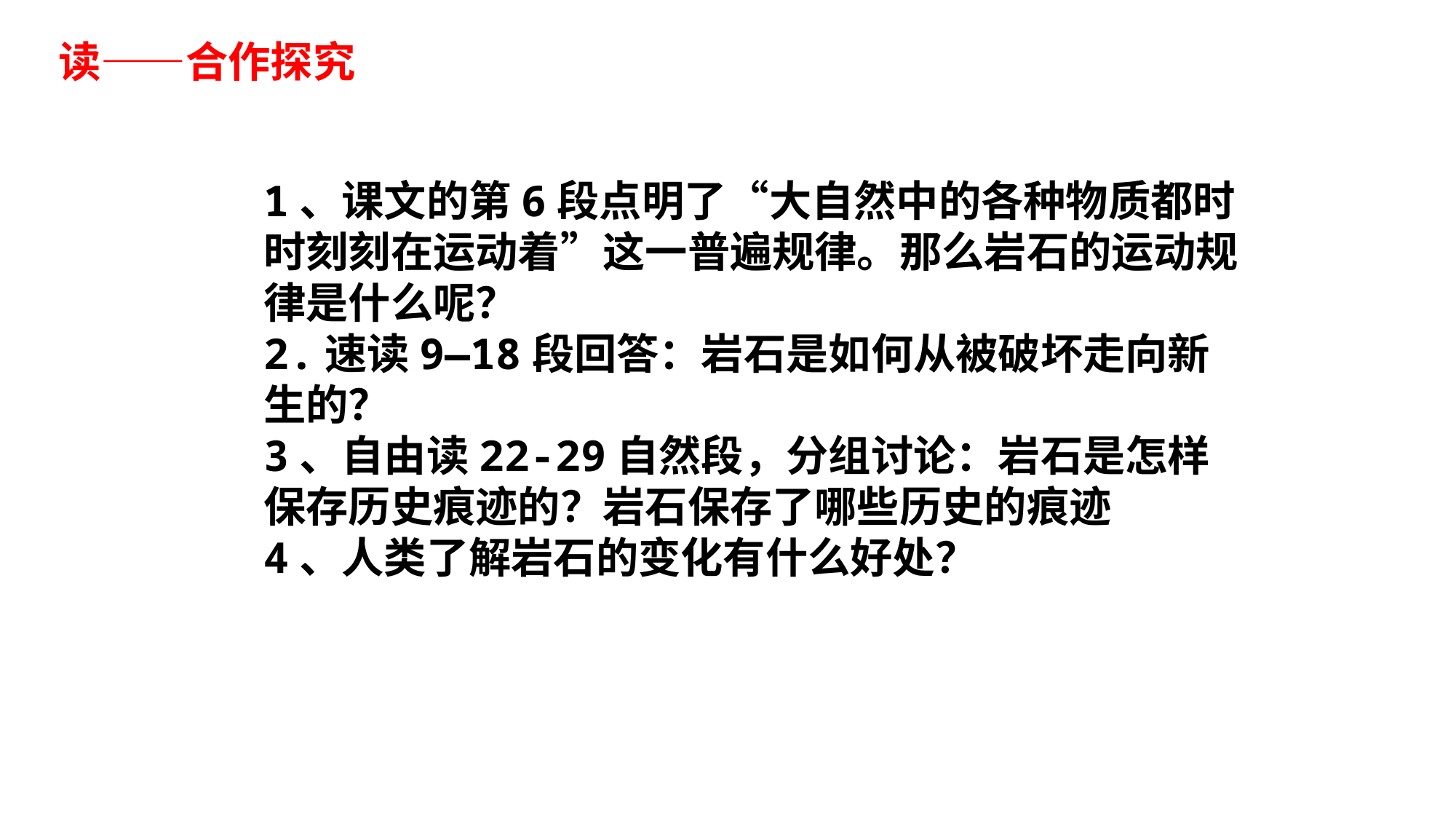

读——合作探究
1、课文的第6段点明了“大自然中的各种物质都时时刻刻在运动着”这一普遍规律。那么岩石的运动规律是什么呢？
2.速读9—18段回答：岩石是如何从被破坏走向新生的？
3、自由读22-29自然段，分组讨论：岩石是怎样保存历史痕迹的？岩石保存了哪些历史的痕迹
4、人类了解岩石的变化有什么好处？